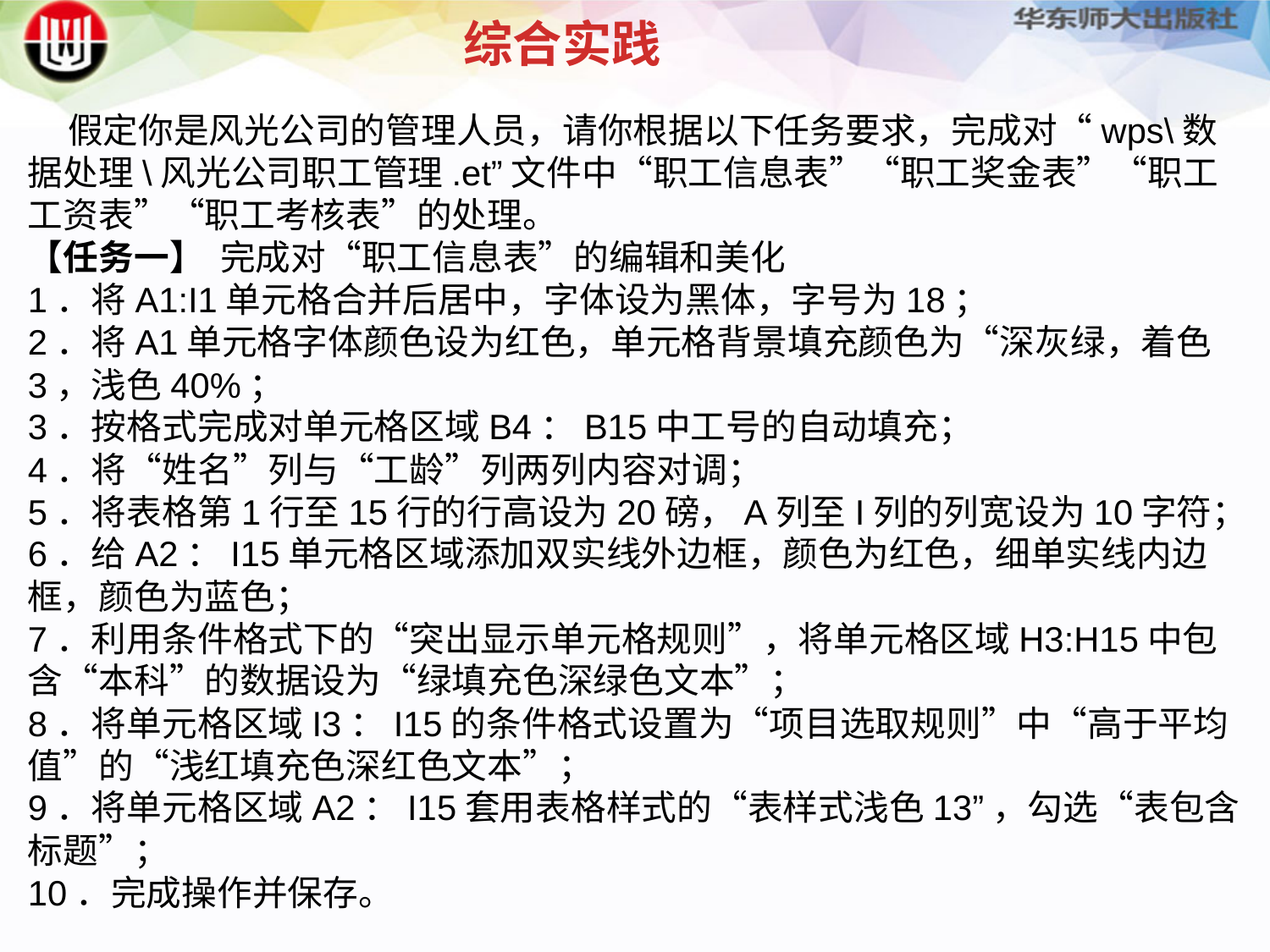

综合实践
    假定你是风光公司的管理人员，请你根据以下任务要求，完成对“wps\数据处理\风光公司职工管理.et”文件中“职工信息表”“职工奖金表”“职工工资表”“职工考核表”的处理。
【任务一】  完成对“职工信息表”的编辑和美化1．将A1:I1单元格合并后居中，字体设为黑体，字号为18；2．将A1单元格字体颜色设为红色，单元格背景填充颜色为“深灰绿，着色3，浅色40%；3．按格式完成对单元格区域B4：B15中工号的自动填充；4．将“姓名”列与“工龄”列两列内容对调；5．将表格第1行至15行的行高设为20磅，A列至I列的列宽设为10字符；6．给A2：I15单元格区域添加双实线外边框，颜色为红色，细单实线内边框，颜色为蓝色；7．利用条件格式下的“突出显示单元格规则”，将单元格区域H3:H15中包含“本科”的数据设为“绿填充色深绿色文本”；8．将单元格区域I3：I15的条件格式设置为“项目选取规则”中“高于平均值”的“浅红填充色深红色文本”；9．将单元格区域A2：I15套用表格样式的“表样式浅色13”，勾选“表包含标题”；10．完成操作并保存。